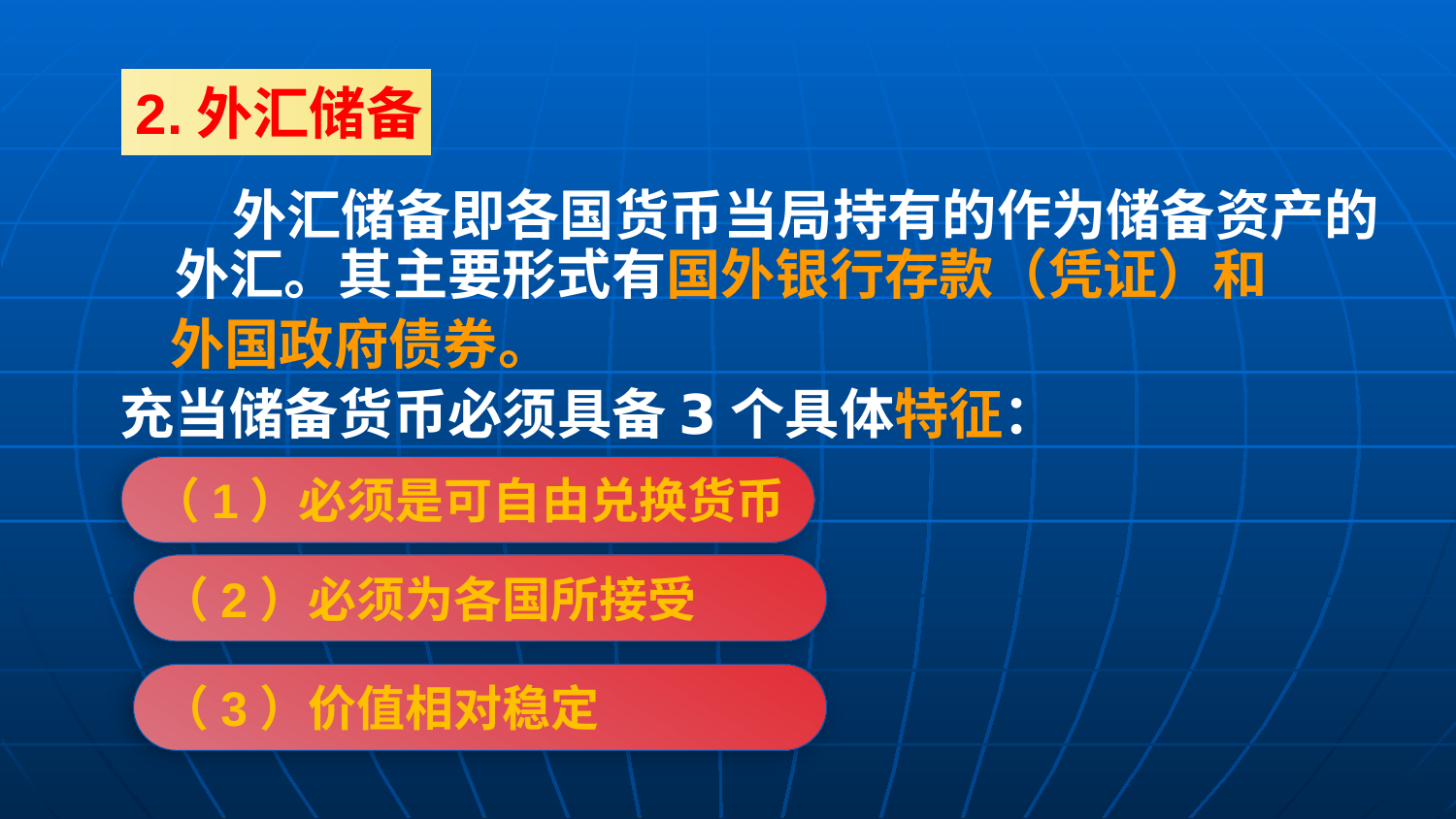

2.外汇储备

        外汇储备即各国货币当局持有的作为储备资产的外汇。其主要形式有国外银行存款（凭证）和
   外国政府债券。
充当储备货币必须具备3个具体特征：

（1）必须是可自由兑换货币
（2）必须为各国所接受
（3）价值相对稳定